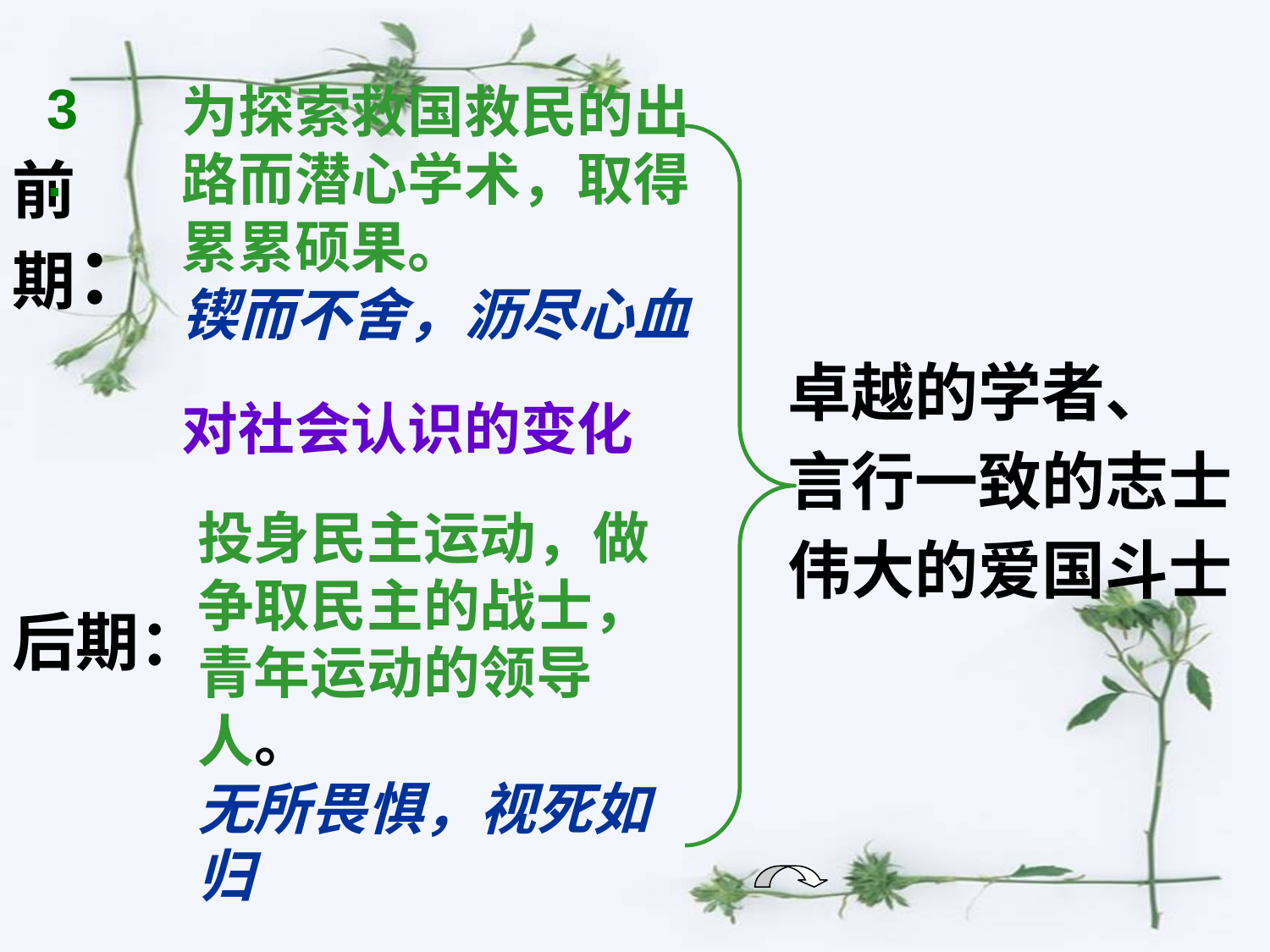

3.
为探索救国救民的出路而潜心学术，取得累累硕果。
锲而不舍，沥尽心血

前期：
卓越的学者、
言行一致的志士
伟大的爱国斗士
对社会认识的变化
投身民主运动，做争取民主的战士，青年运动的领导人。
无所畏惧，视死如归
后期：